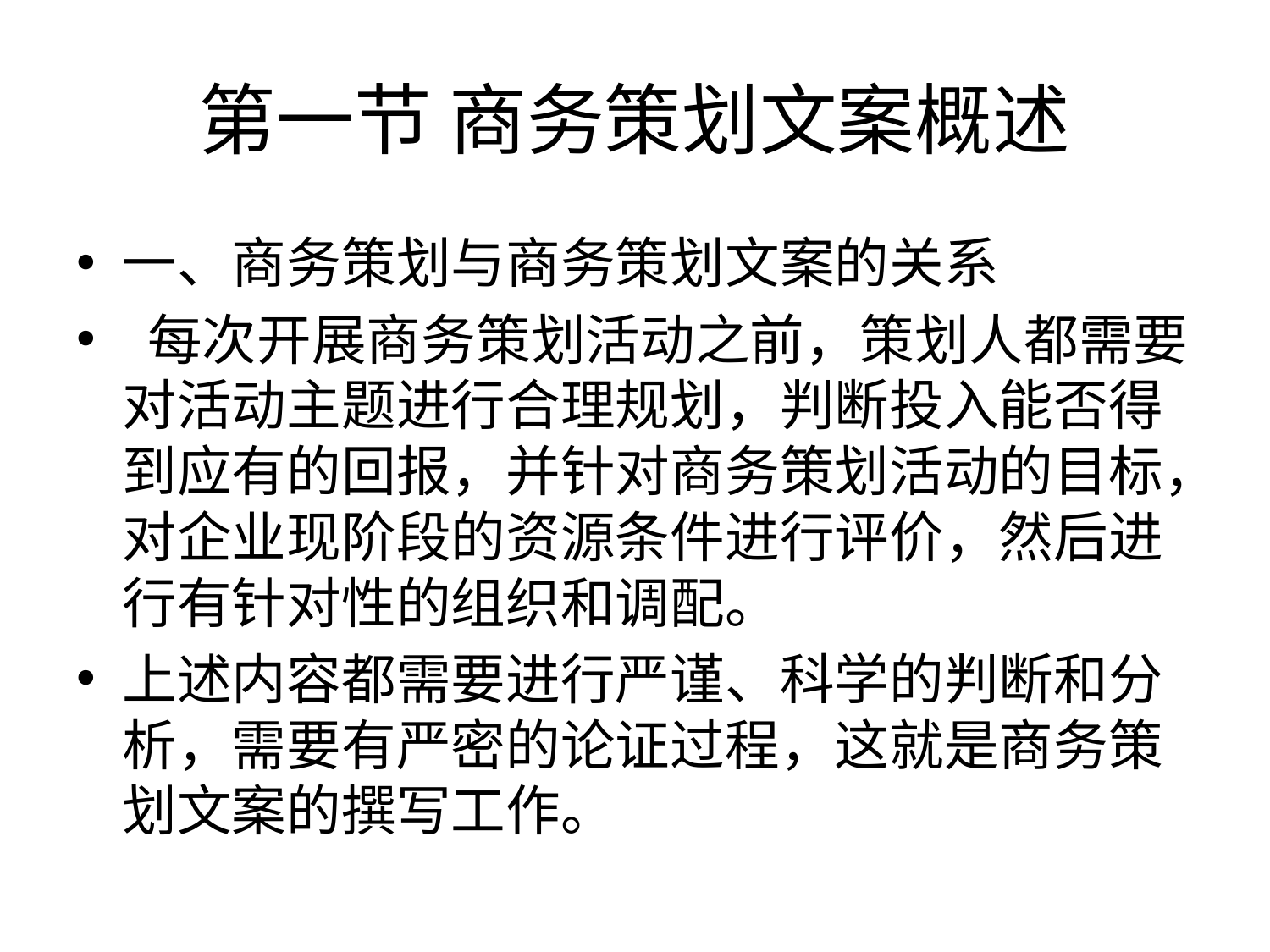

# 第一节 商务策划文案概述
一、商务策划与商务策划文案的关系
 每次开展商务策划活动之前，策划人都需要对活动主题进行合理规划，判断投入能否得到应有的回报，并针对商务策划活动的目标，对企业现阶段的资源条件进行评价，然后进行有针对性的组织和调配。
上述内容都需要进行严谨、科学的判断和分析，需要有严密的论证过程，这就是商务策划文案的撰写工作。